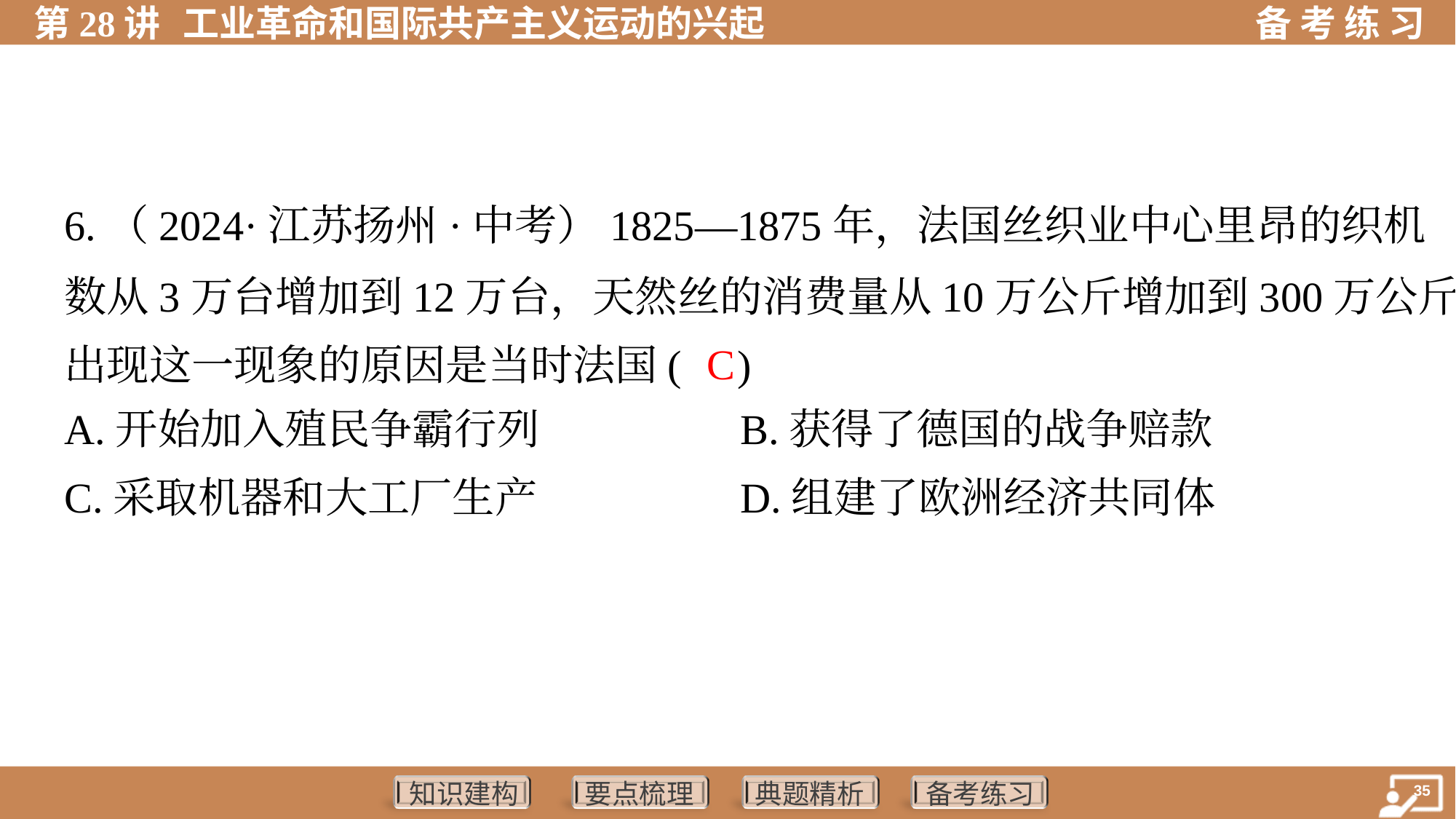

6.（2024·江苏扬州·中考）1825—1875年，法国丝织业中心里昂的织机
数从3万台增加到12万台，天然丝的消费量从10万公斤增加到300万公斤。
出现这一现象的原因是当时法国(     )
C
A.开始加入殖民争霸行列	B.获得了德国的战争赔款
C.采取机器和大工厂生产	D.组建了欧洲经济共同体